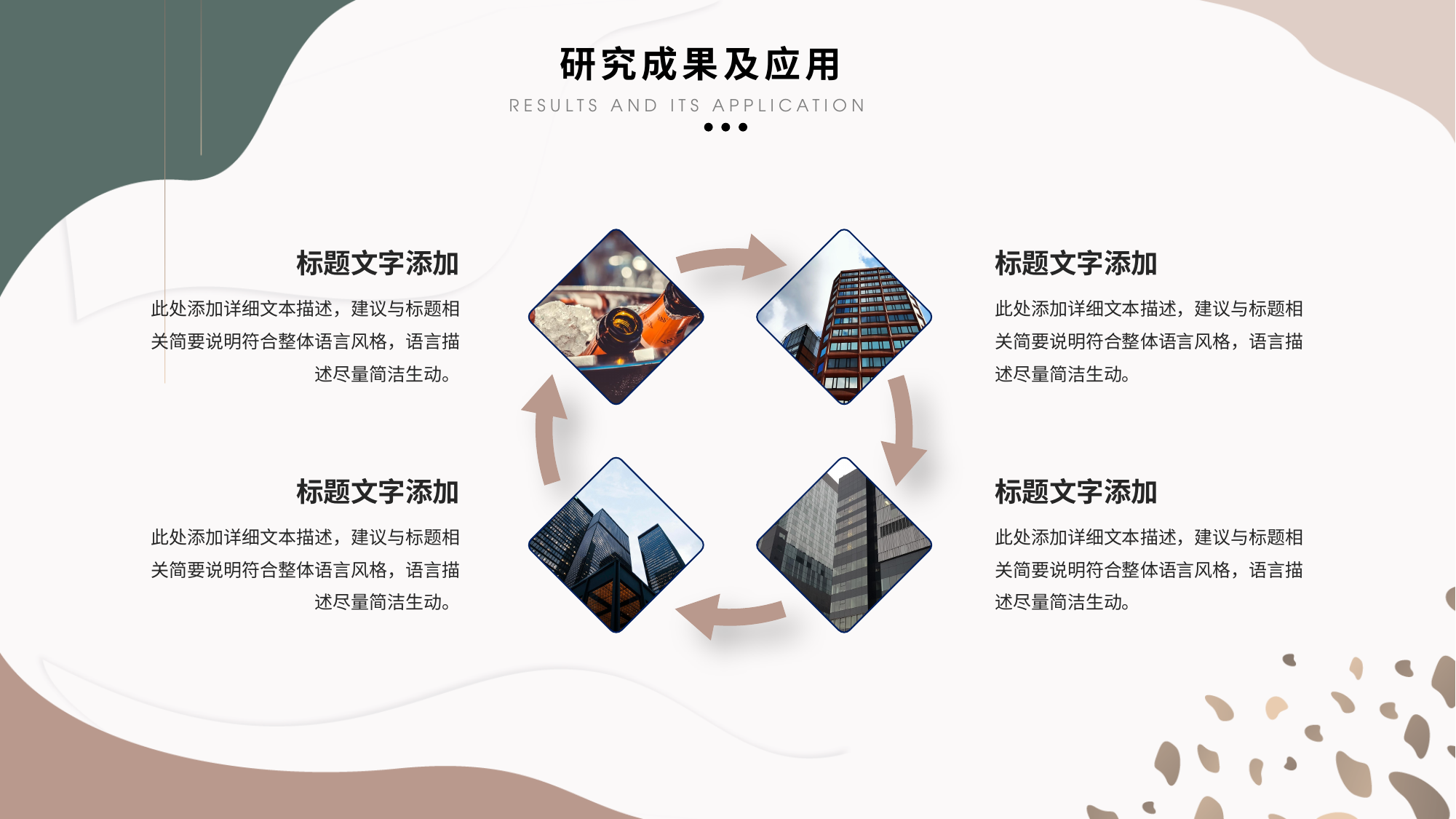

研究成果及应用
RESULTS AND ITS APPLICATION

标题文字添加
此处添加详细文本描述，建议与标题相关简要说明符合整体语言风格，语言描述尽量简洁生动。
标题文字添加
此处添加详细文本描述，建议与标题相关简要说明符合整体语言风格，语言描述尽量简洁生动。

标题文字添加
此处添加详细文本描述，建议与标题相关简要说明符合整体语言风格，语言描述尽量简洁生动。
标题文字添加
此处添加详细文本描述，建议与标题相关简要说明符合整体语言风格，语言描述尽量简洁生动。